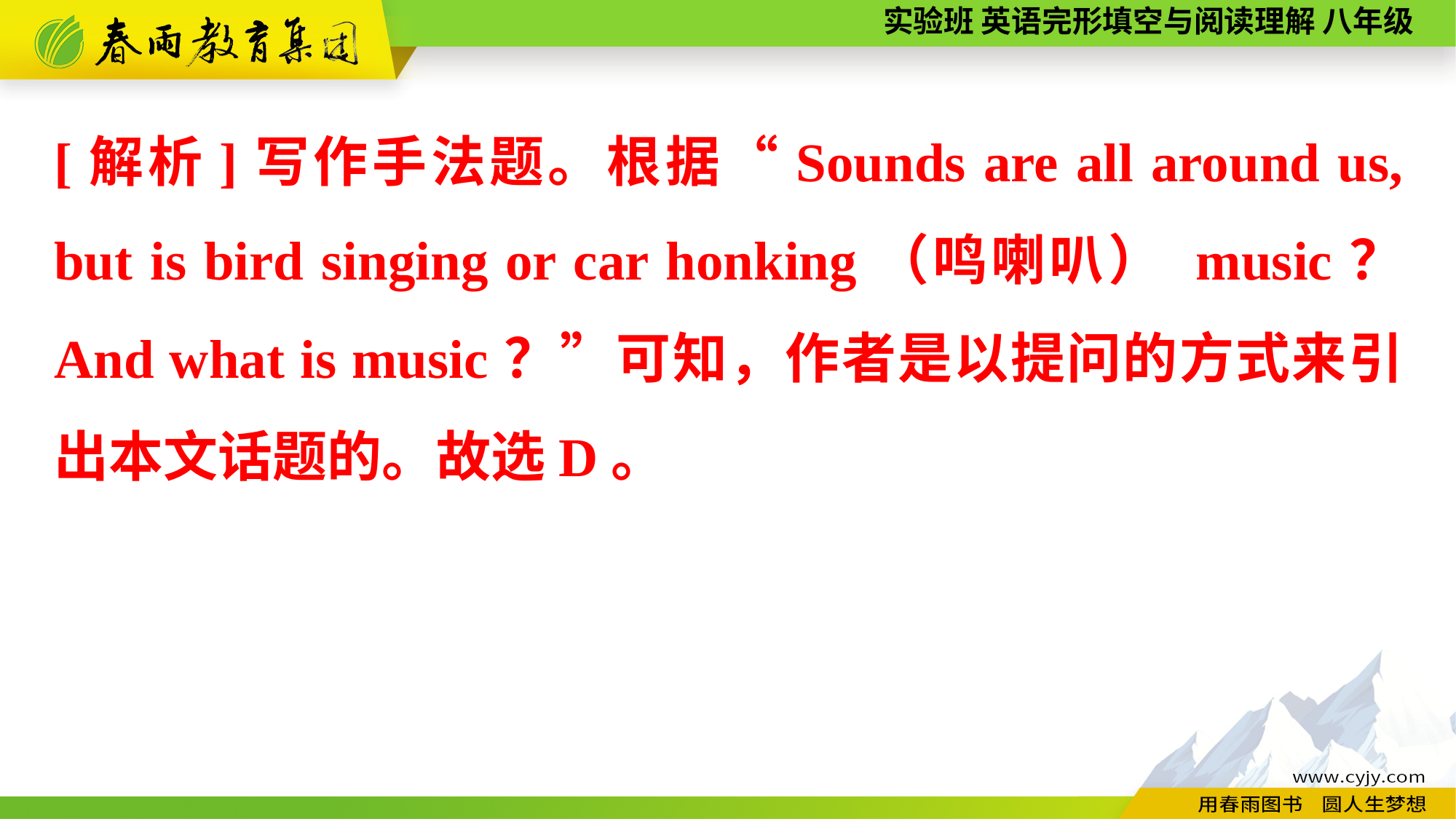

[解析]写作手法题。根据“Sounds are all around us, but is bird singing or car honking（鸣喇叭） music？ And what is music？”可知，作者是以提问的方式来引出本文话题的。故选D。